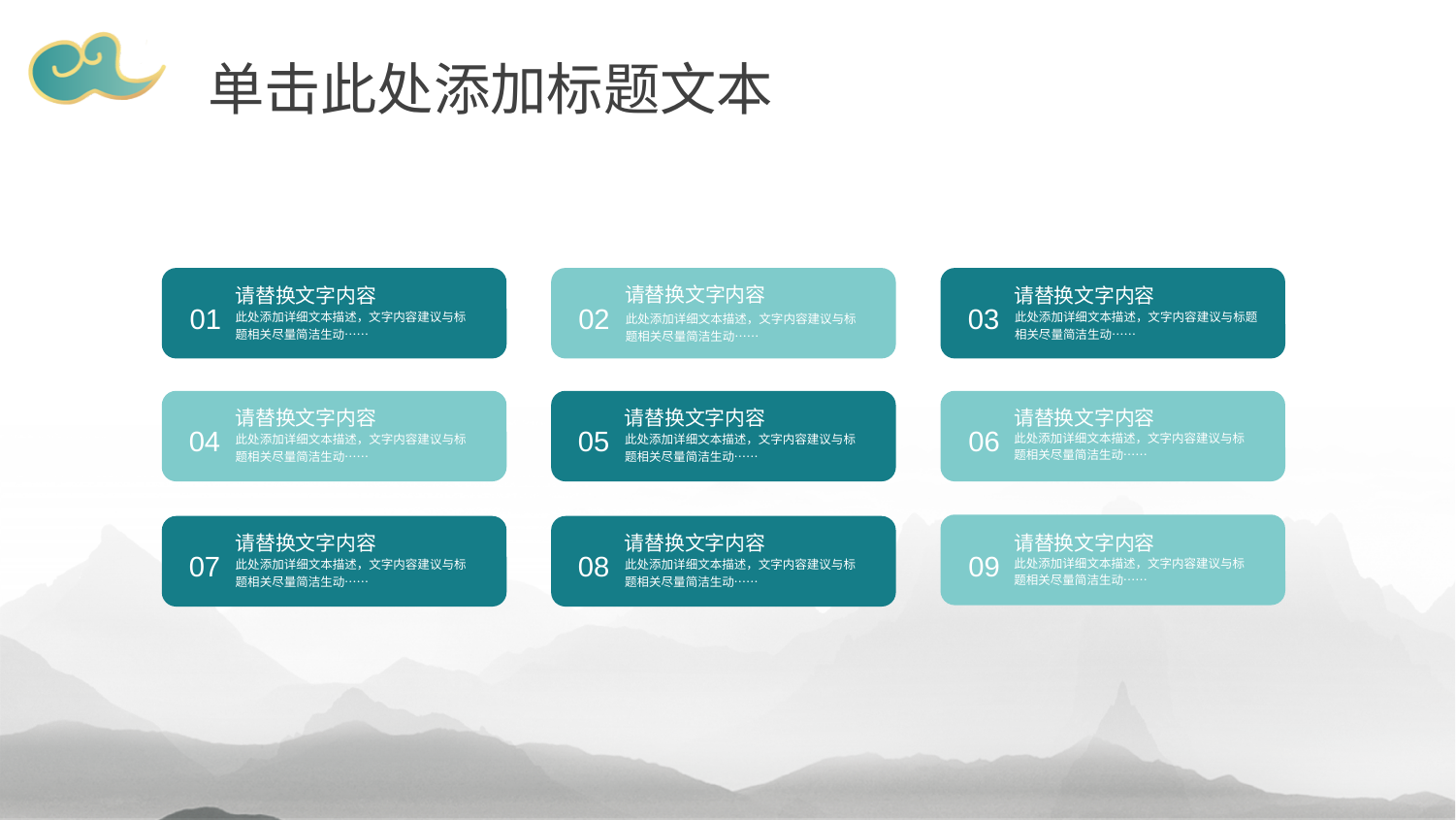

单击此处添加标题文本

请替换文字内容
请替换文字内容
请替换文字内容
01
02
03
此处添加详细文本描述，文字内容建议与标题相关尽量简洁生动……
此处添加详细文本描述，文字内容建议与标题相关尽量简洁生动……
此处添加详细文本描述，文字内容建议与标题相关尽量简洁生动……

请替换文字内容
请替换文字内容
请替换文字内容
04
05
06
此处添加详细文本描述，文字内容建议与标题相关尽量简洁生动……
此处添加详细文本描述，文字内容建议与标题相关尽量简洁生动……
此处添加详细文本描述，文字内容建议与标题相关尽量简洁生动……

请替换文字内容
请替换文字内容
请替换文字内容
07
08
09
此处添加详细文本描述，文字内容建议与标题相关尽量简洁生动……
此处添加详细文本描述，文字内容建议与标题相关尽量简洁生动……
此处添加详细文本描述，文字内容建议与标题相关尽量简洁生动……